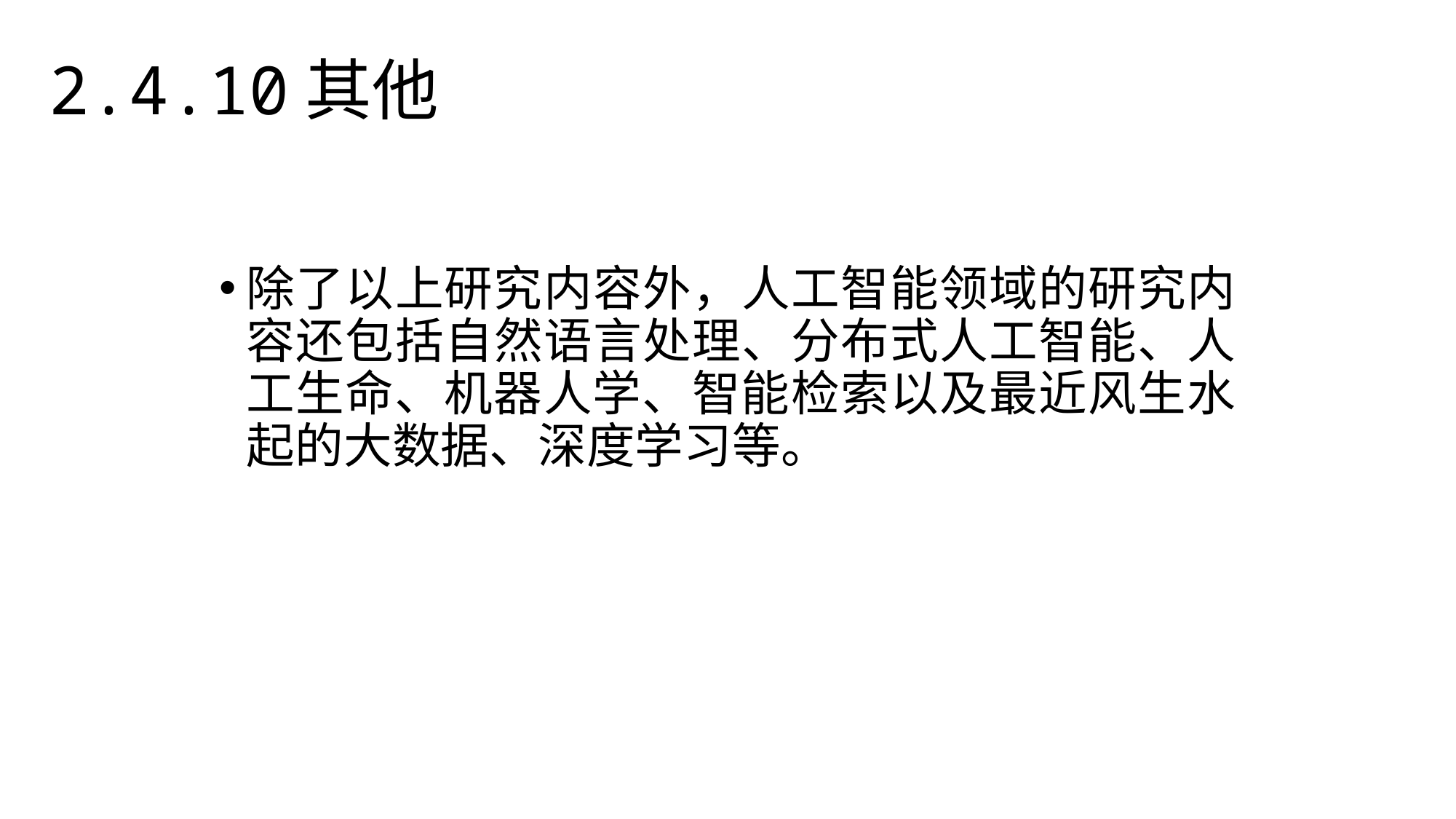

2.4.10其他
除了以上研究内容外，人工智能领域的研究内容还包括自然语言处理、分布式人工智能、人工生命、机器人学、智能检索以及最近风生水起的大数据、深度学习等。